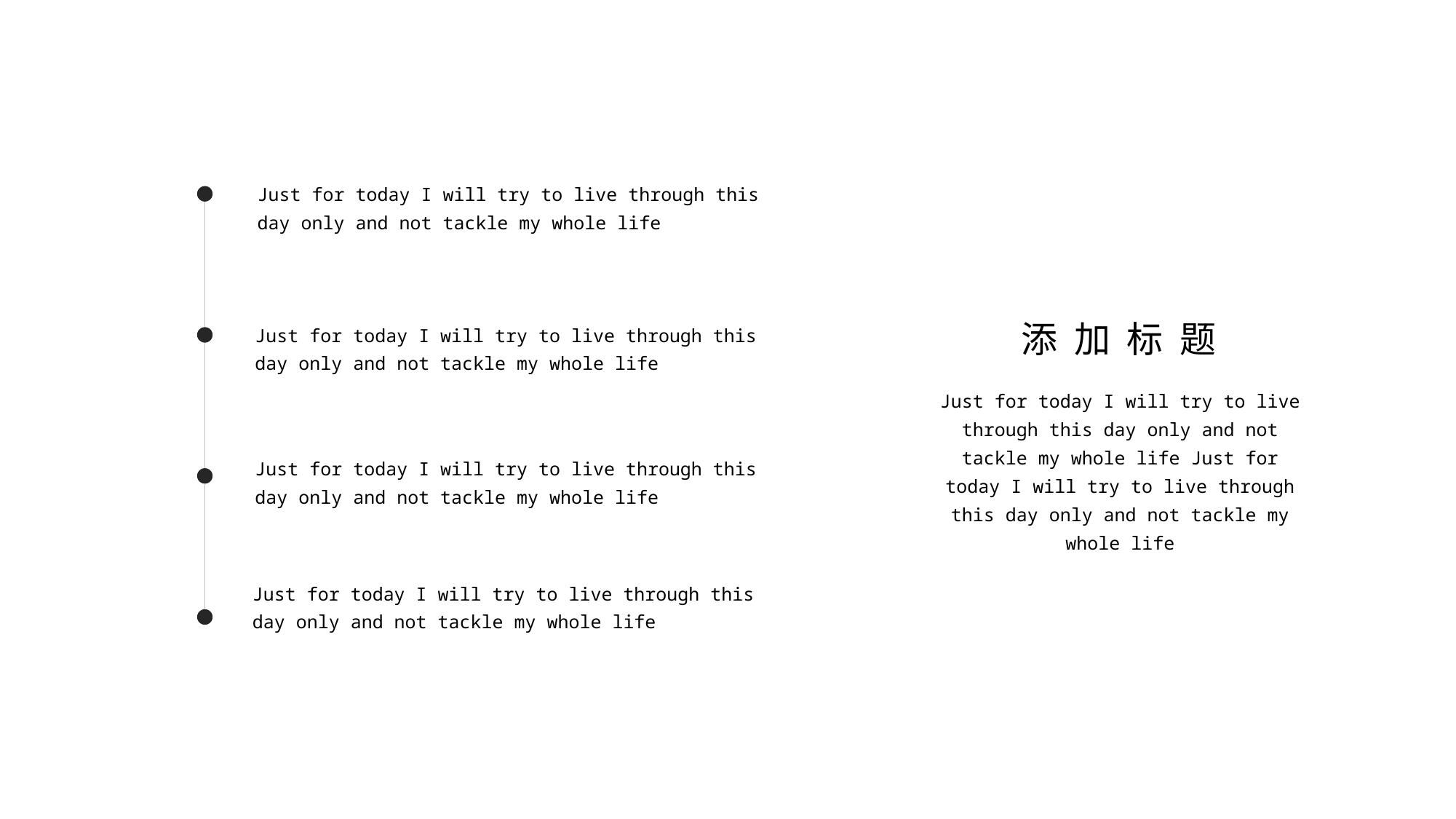

Just for today I will try to live through this day only and not tackle my whole life

添  加  标  题
Just for today I will try to live through this day only and not tackle my whole life

Just for today I will try to live through this day only and not tackle my whole life Just for today I will try to live through this day only and not tackle my whole life

Just for today I will try to live through this day only and not tackle my whole life

Just for today I will try to live through this day only and not tackle my whole life